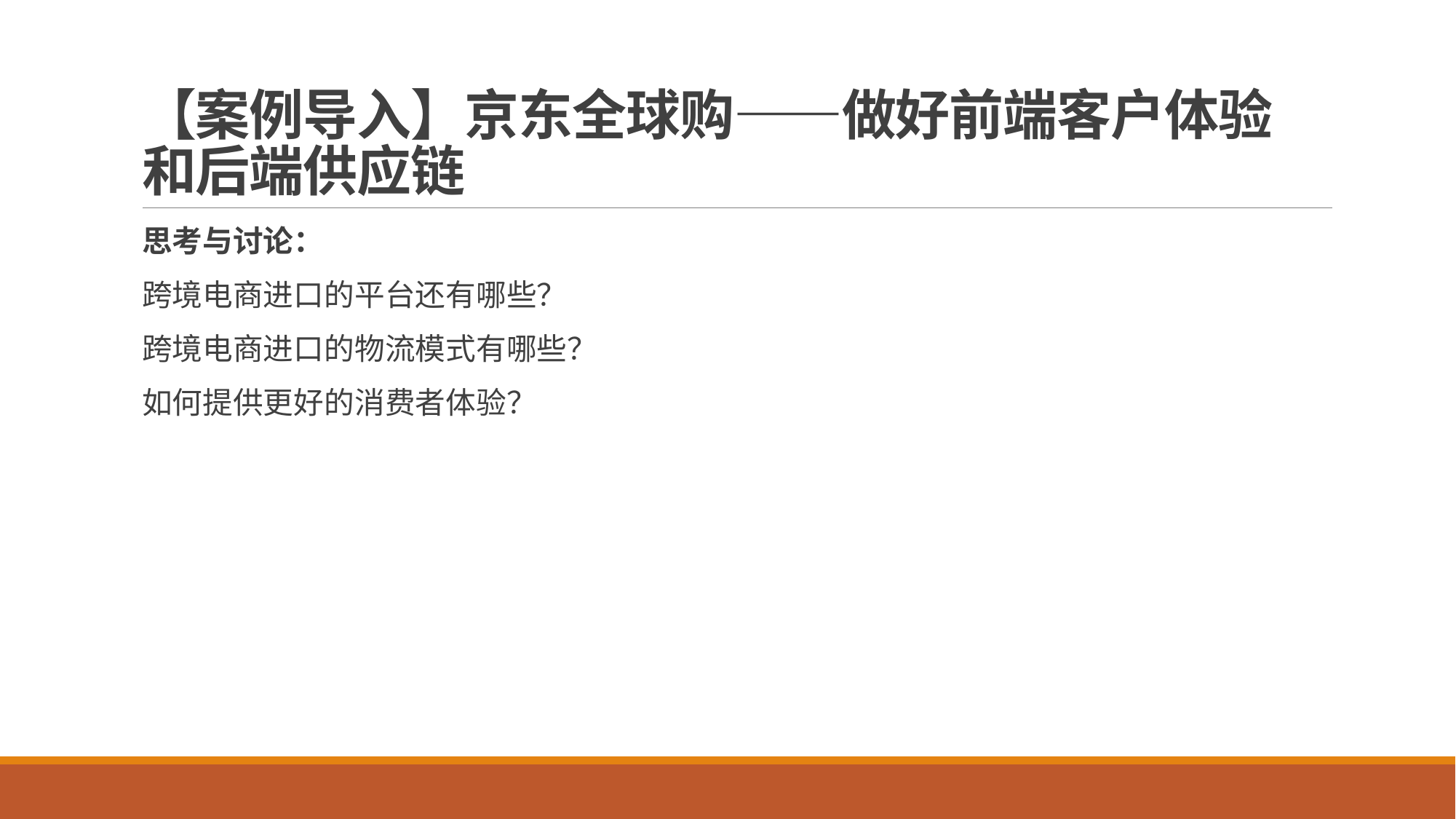

# 【案例导入】京东全球购——做好前端客户体验和后端供应链
思考与讨论：
跨境电商进口的平台还有哪些？
跨境电商进口的物流模式有哪些？
如何提供更好的消费者体验？